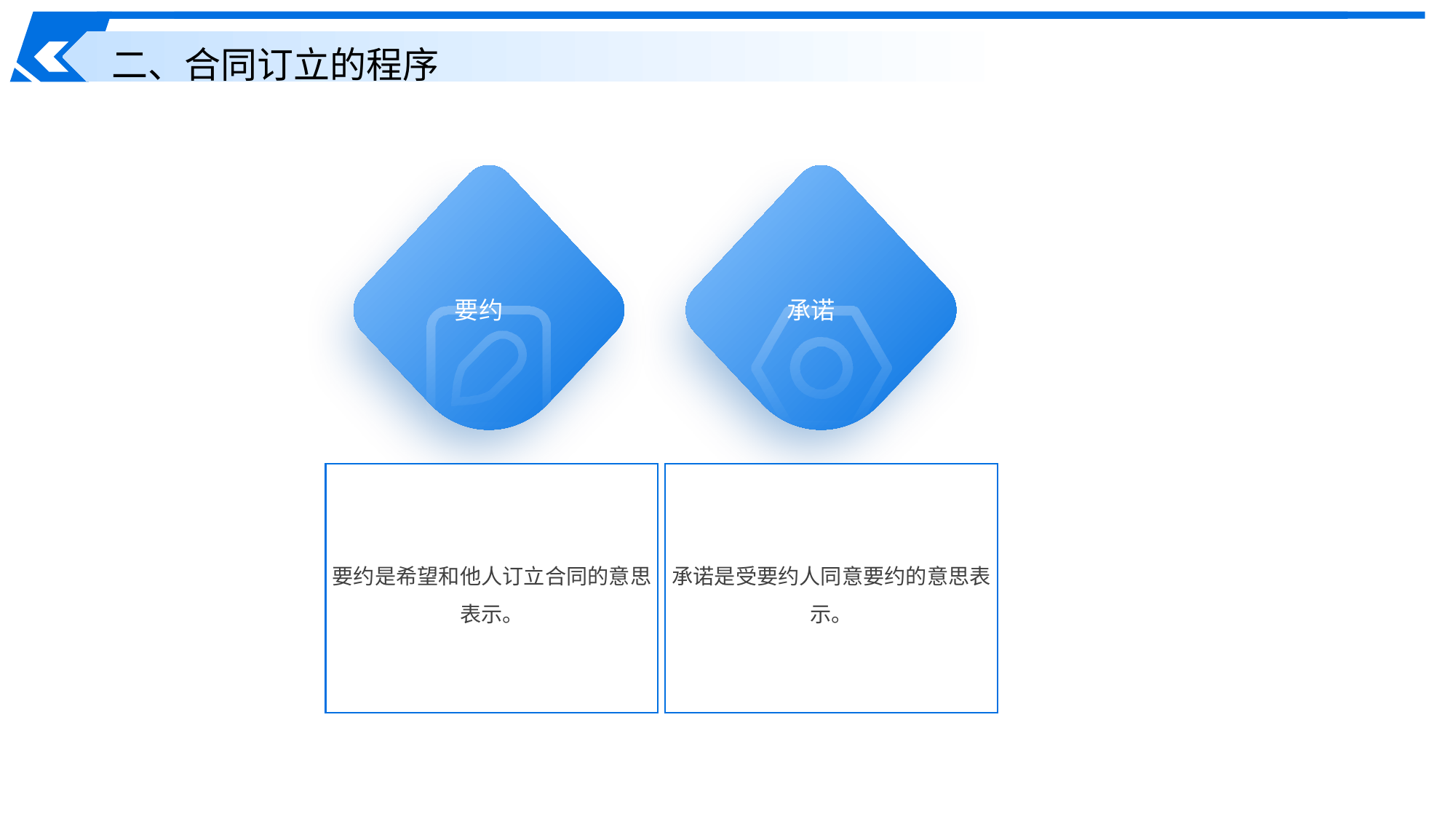

二、合同订立的程序

要约
承诺

承诺是受要约人同意要约的意思表示。
要约是希望和他人订立合同的意思表示。